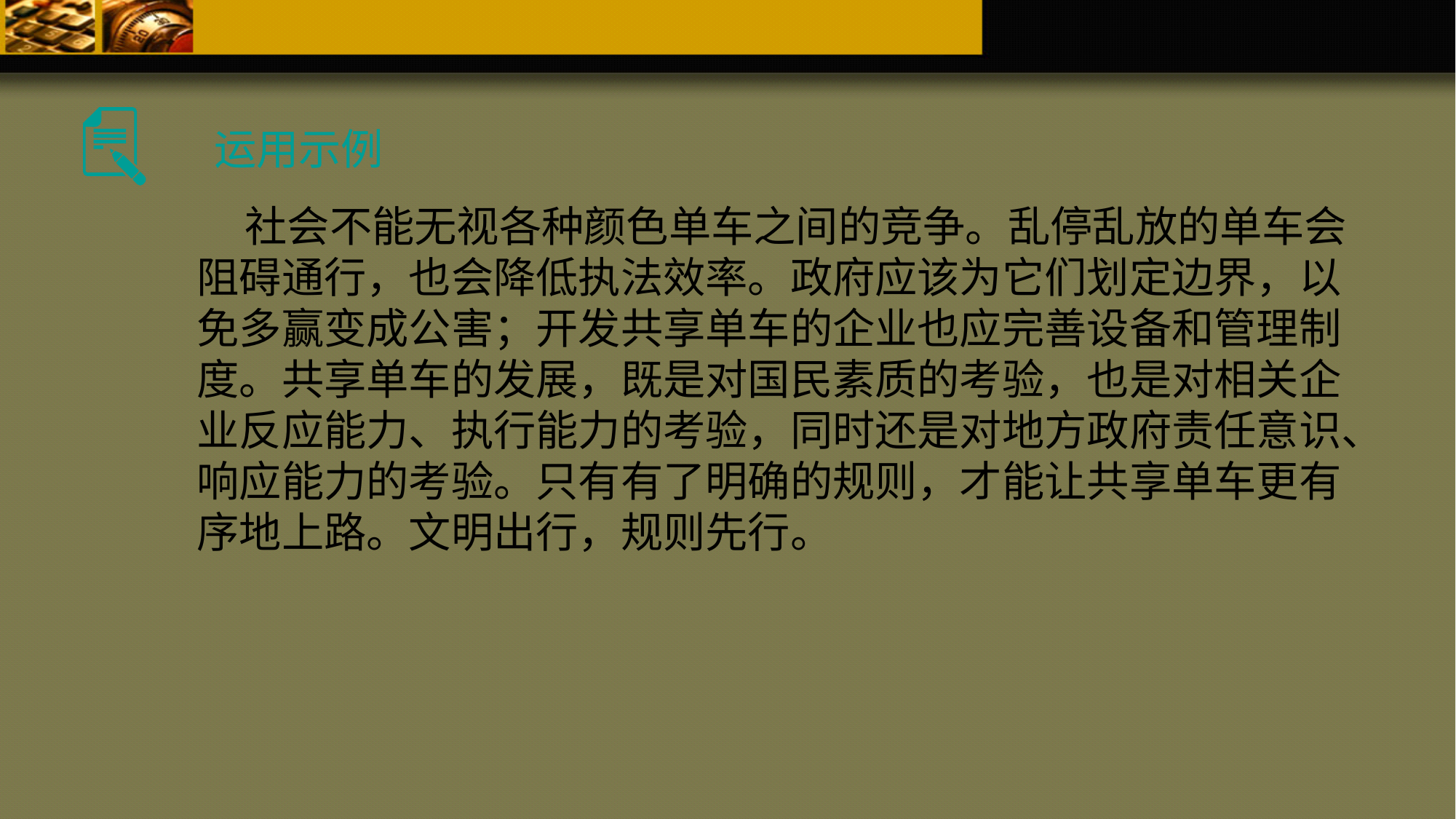

运用示例
    社会不能无视各种颜色单车之间的竞争。乱停乱放的单车会阻碍通行，也会降低执法效率。政府应该为它们划定边界，以免多赢变成公害；开发共享单车的企业也应完善设备和管理制度。共享单车的发展，既是对国民素质的考验，也是对相关企业反应能力、执行能力的考验，同时还是对地方政府责任意识、响应能力的考验。只有有了明确的规则，才能让共享单车更有序地上路。文明出行，规则先行。